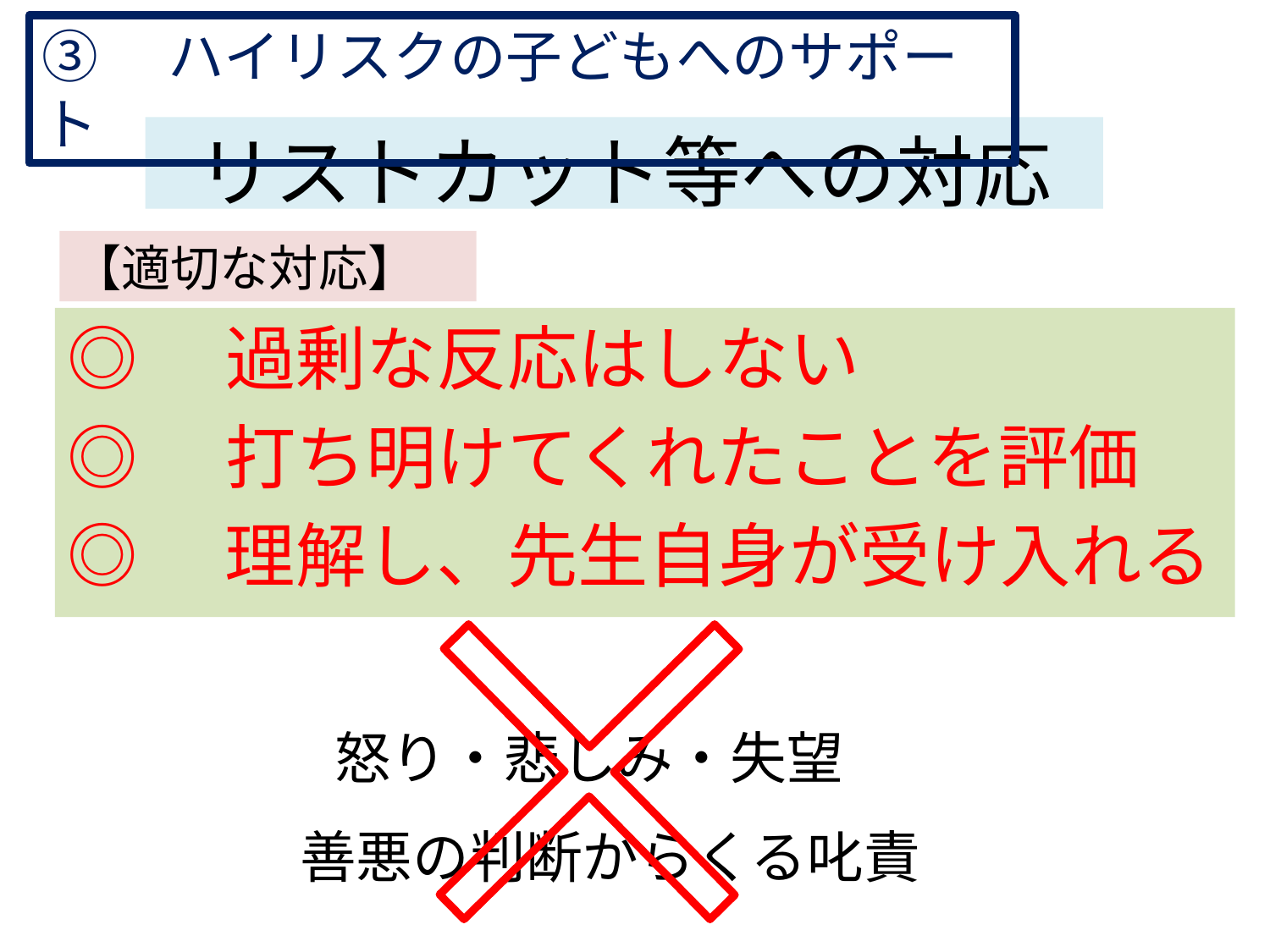

③　ハイリスクの子どもへのサポート
リストカット等への対応
【適切な対応】
◎　過剰な反応はしない
◎　打ち明けてくれたことを評価
◎　理解し、先生自身が受け入れる

　　怒り・悲しみ・失望
　　善悪の判断からくる叱責